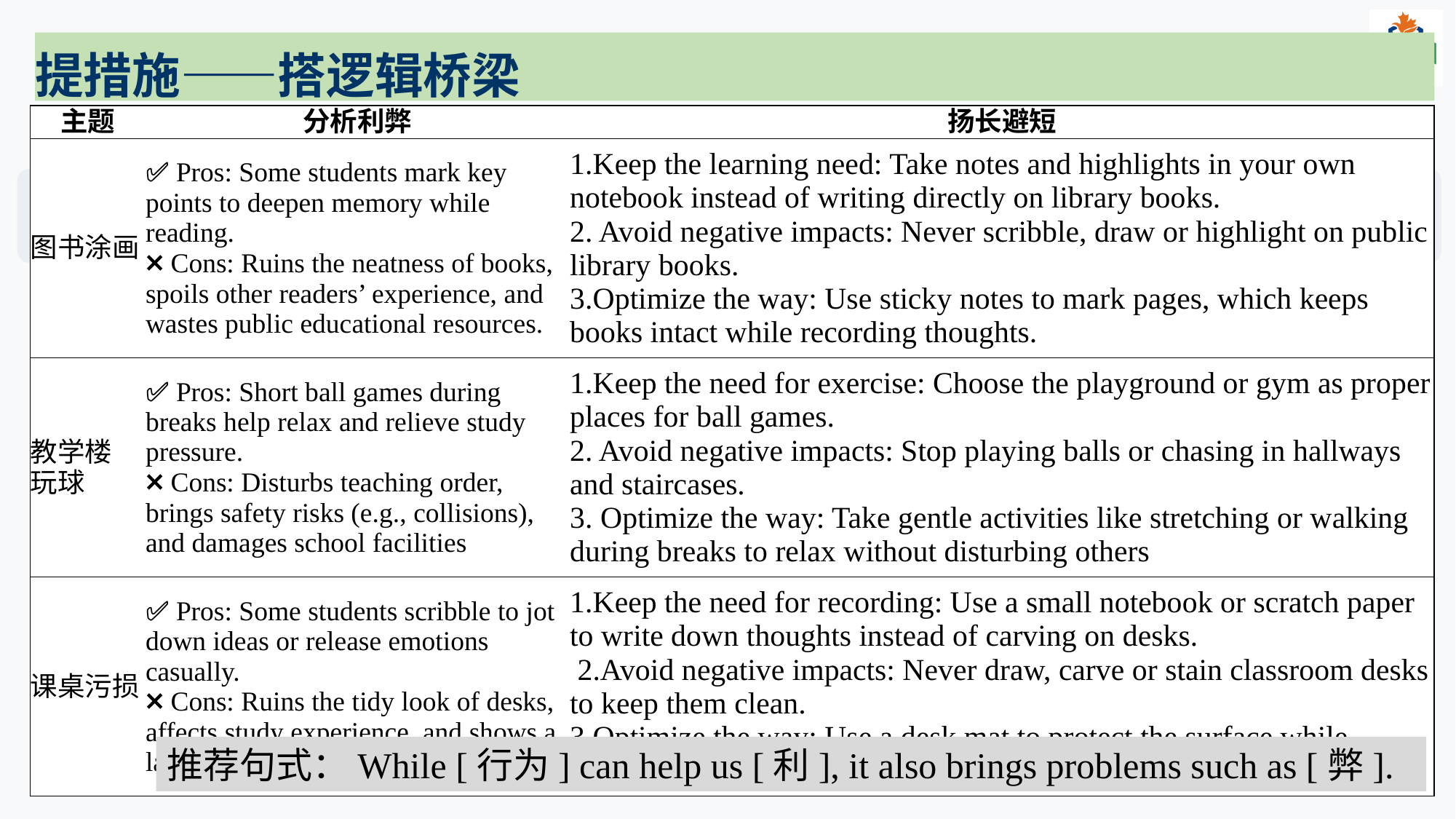

提措施——搭逻辑桥梁
建逻辑桥梁，衔接现象与解决措施
| 主题 | 分析利弊 | 扬长避短 |
| --- | --- | --- |
| 图书涂画 | ✅ Pros: Some students mark key points to deepen memory while reading. ❌ Cons: Ruins the neatness of books, spoils other readers’ experience, and wastes public educational resources. | 1.Keep the learning need: Take notes and highlights in your own notebook instead of writing directly on library books. 2. Avoid negative impacts: Never scribble, draw or highlight on public library books. 3.Optimize the way: Use sticky notes to mark pages, which keeps books intact while recording thoughts. |
| 教学楼 玩球 | ✅ Pros: Short ball games during breaks help relax and relieve study pressure. ❌ Cons: Disturbs teaching order, brings safety risks (e.g., collisions), and damages school facilities | 1.Keep the need for exercise: Choose the playground or gym as proper places for ball games. 2. Avoid negative impacts: Stop playing balls or chasing in hallways and staircases. 3. Optimize the way: Take gentle activities like stretching or walking during breaks to relax without disturbing others |
| 课桌污损 | ✅ Pros: Some students scribble to jot down ideas or release emotions casually. ❌ Cons: Ruins the tidy look of desks, affects study experience, and shows a lack of public property awareness. | 1.Keep the need for recording: Use a small notebook or scratch paper to write down thoughts instead of carving on desks. 2.Avoid negative impacts: Never draw, carve or stain classroom desks to keep them clean. 3.Optimize the way: Use a desk mat to protect the surface while allowing temporary writing or doodling. |

“保留 A，避免 B，用更好的方式满足需求””
分析利弊 ：分析优势与弊端，适用于中性行为
推荐句式：While [行为] can help us [利], it also brings problems such as [弊].